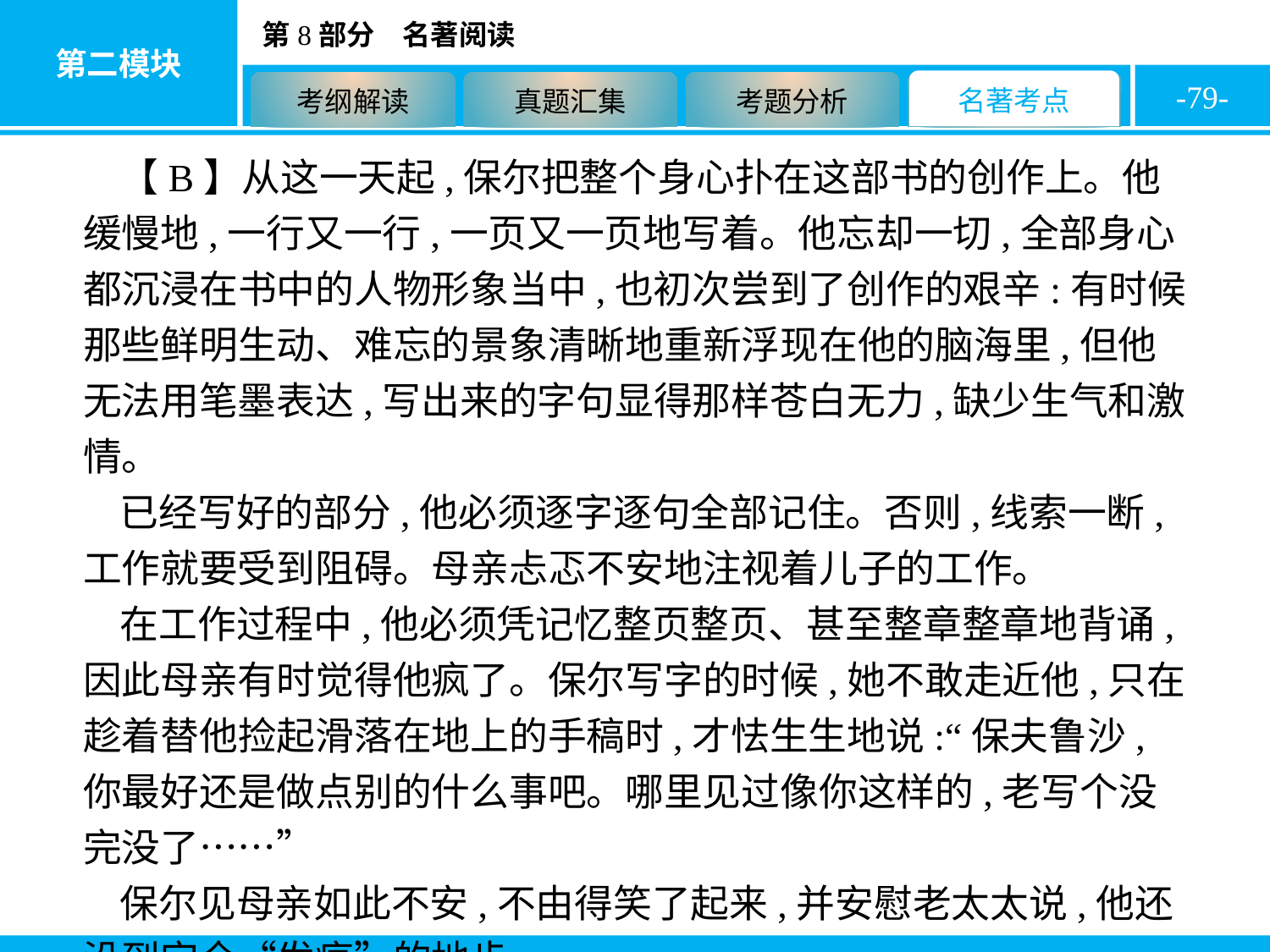

-79-
【B】从这一天起,保尔把整个身心扑在这部书的创作上。他缓慢地,一行又一行,一页又一页地写着。他忘却一切,全部身心都沉浸在书中的人物形象当中,也初次尝到了创作的艰辛:有时候那些鲜明生动、难忘的景象清晰地重新浮现在他的脑海里,但他无法用笔墨表达,写出来的字句显得那样苍白无力,缺少生气和激情。
已经写好的部分,他必须逐字逐句全部记住。否则,线索一断,工作就要受到阻碍。母亲忐忑不安地注视着儿子的工作。
在工作过程中,他必须凭记忆整页整页、甚至整章整章地背诵,因此母亲有时觉得他疯了。保尔写字的时候,她不敢走近他,只在趁着替他捡起滑落在地上的手稿时,才怯生生地说:“保夫鲁沙,你最好还是做点别的什么事吧。哪里见过像你这样的,老写个没完没了……”
保尔见母亲如此不安,不由得笑了起来,并安慰老太太说,他还没到完全“发疯”的地步。